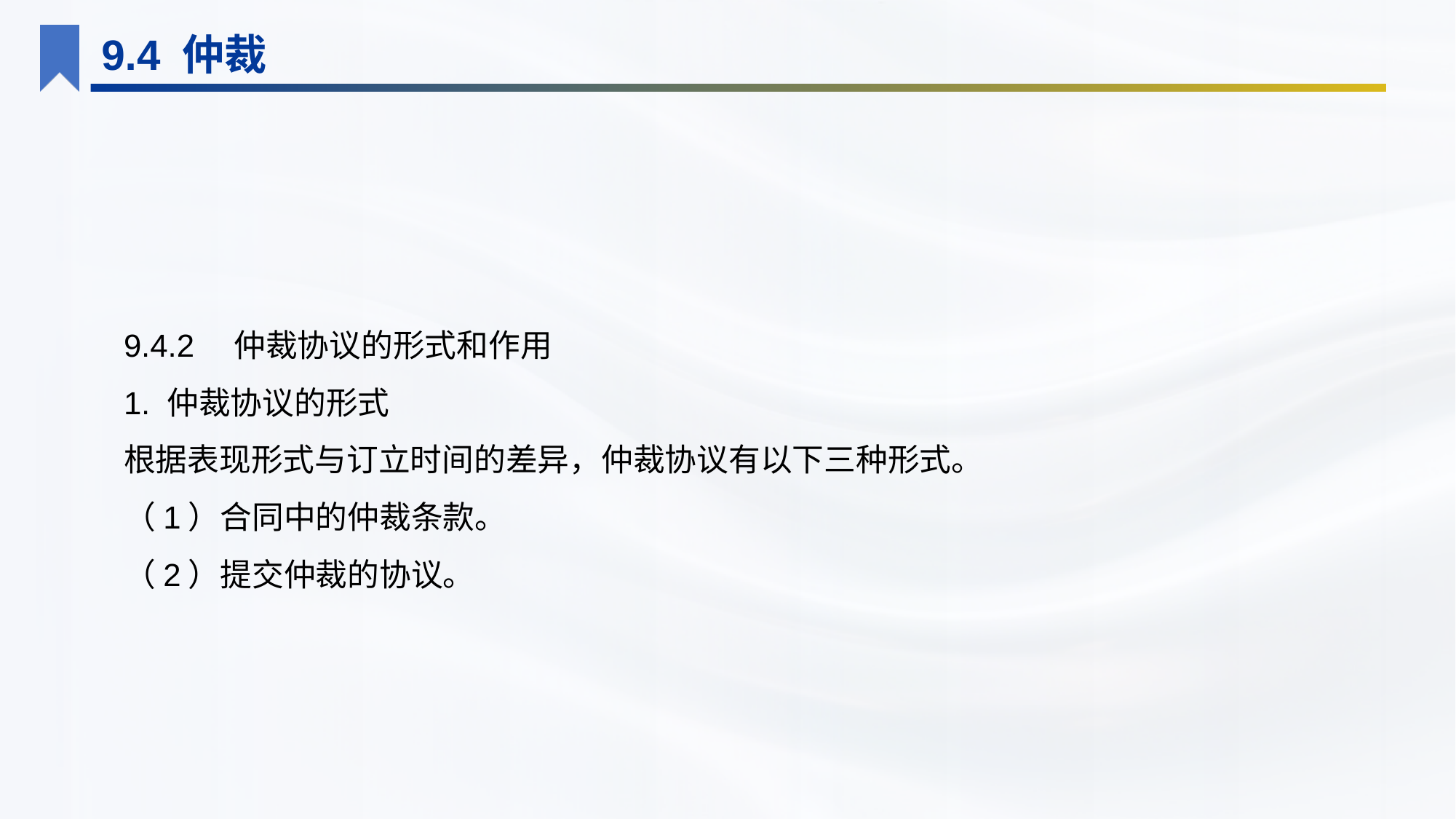

9.4 仲裁
9.4.2　仲裁协议的形式和作用
1. 仲裁协议的形式
根据表现形式与订立时间的差异，仲裁协议有以下三种形式。
（1）合同中的仲裁条款。
（2）提交仲裁的协议。